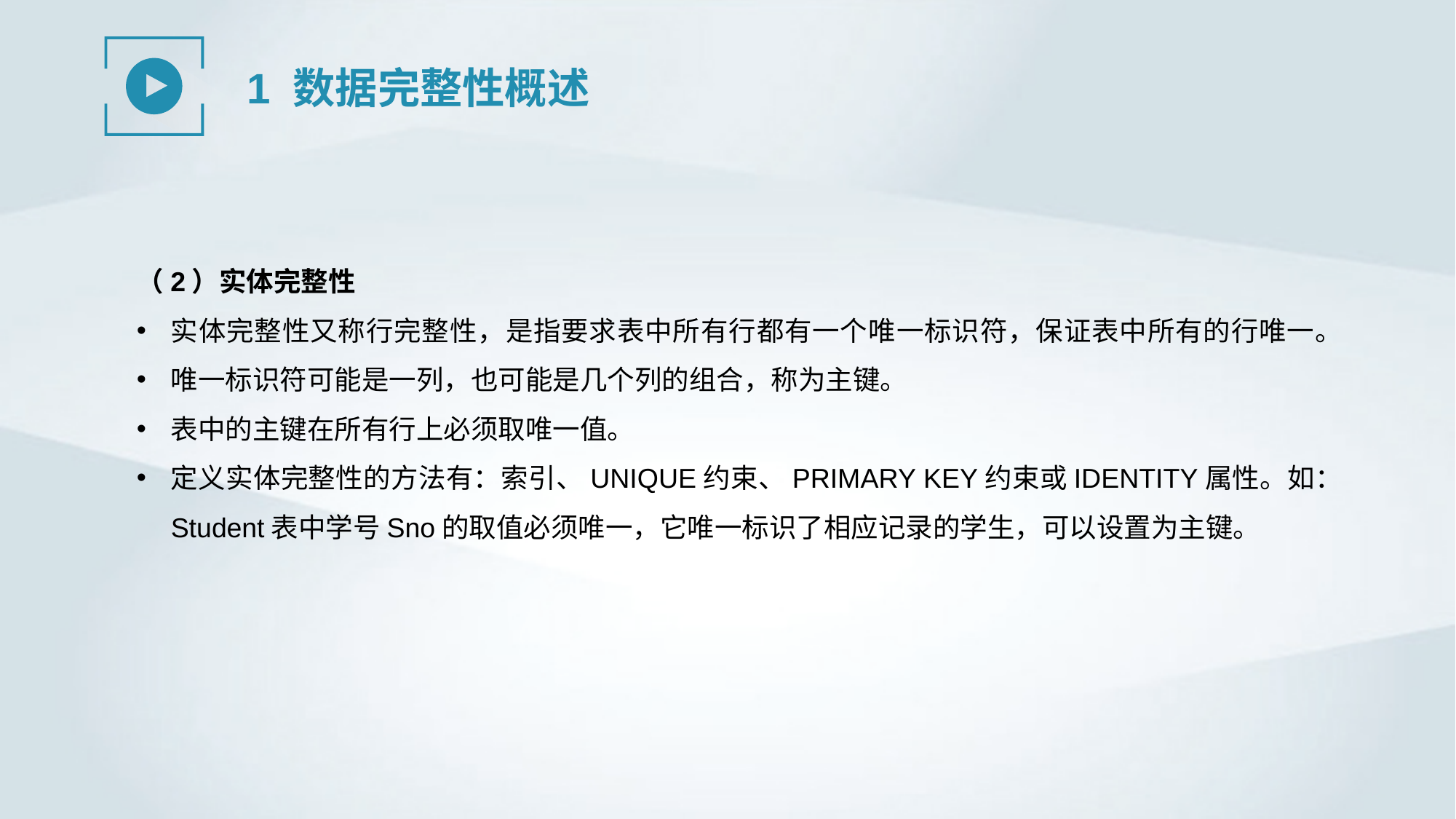

1 数据完整性概述
（2）实体完整性
实体完整性又称行完整性，是指要求表中所有行都有一个唯一标识符，保证表中所有的行唯一。
唯一标识符可能是一列，也可能是几个列的组合，称为主键。
表中的主键在所有行上必须取唯一值。
定义实体完整性的方法有：索引、UNIQUE约束、PRIMARY KEY约束或IDENTITY属性。如：Student表中学号Sno的取值必须唯一，它唯一标识了相应记录的学生，可以设置为主键。